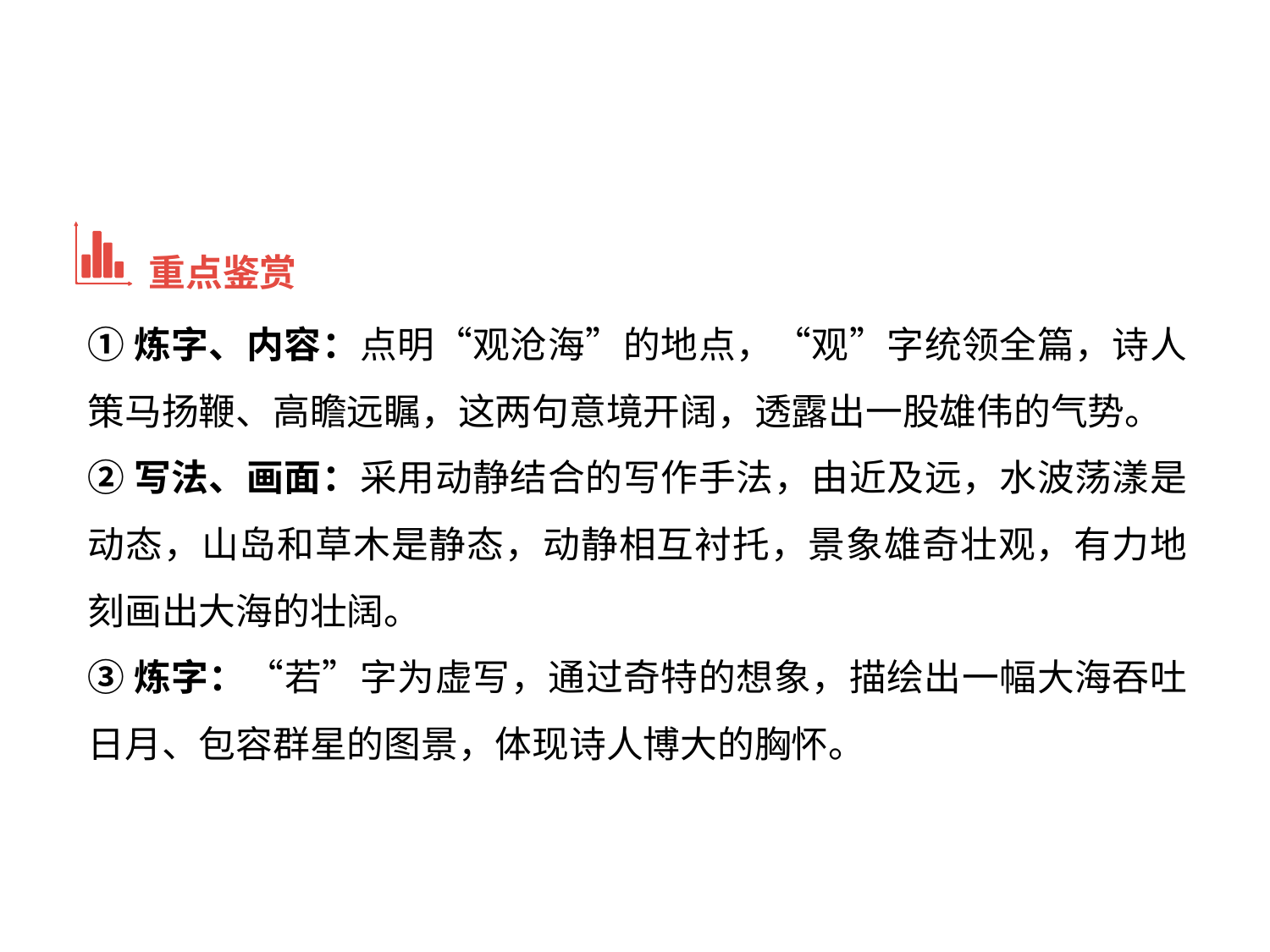

重点鉴赏
①炼字、内容：点明“观沧海”的地点，“观”字统领全篇，诗人策马扬鞭、高瞻远瞩，这两句意境开阔，透露出一股雄伟的气势。
②写法、画面：采用动静结合的写作手法，由近及远，水波荡漾是动态，山岛和草木是静态，动静相互衬托，景象雄奇壮观，有力地刻画出大海的壮阔。
③炼字：“若”字为虚写，通过奇特的想象，描绘出一幅大海吞吐日月、包容群星的图景，体现诗人博大的胸怀。